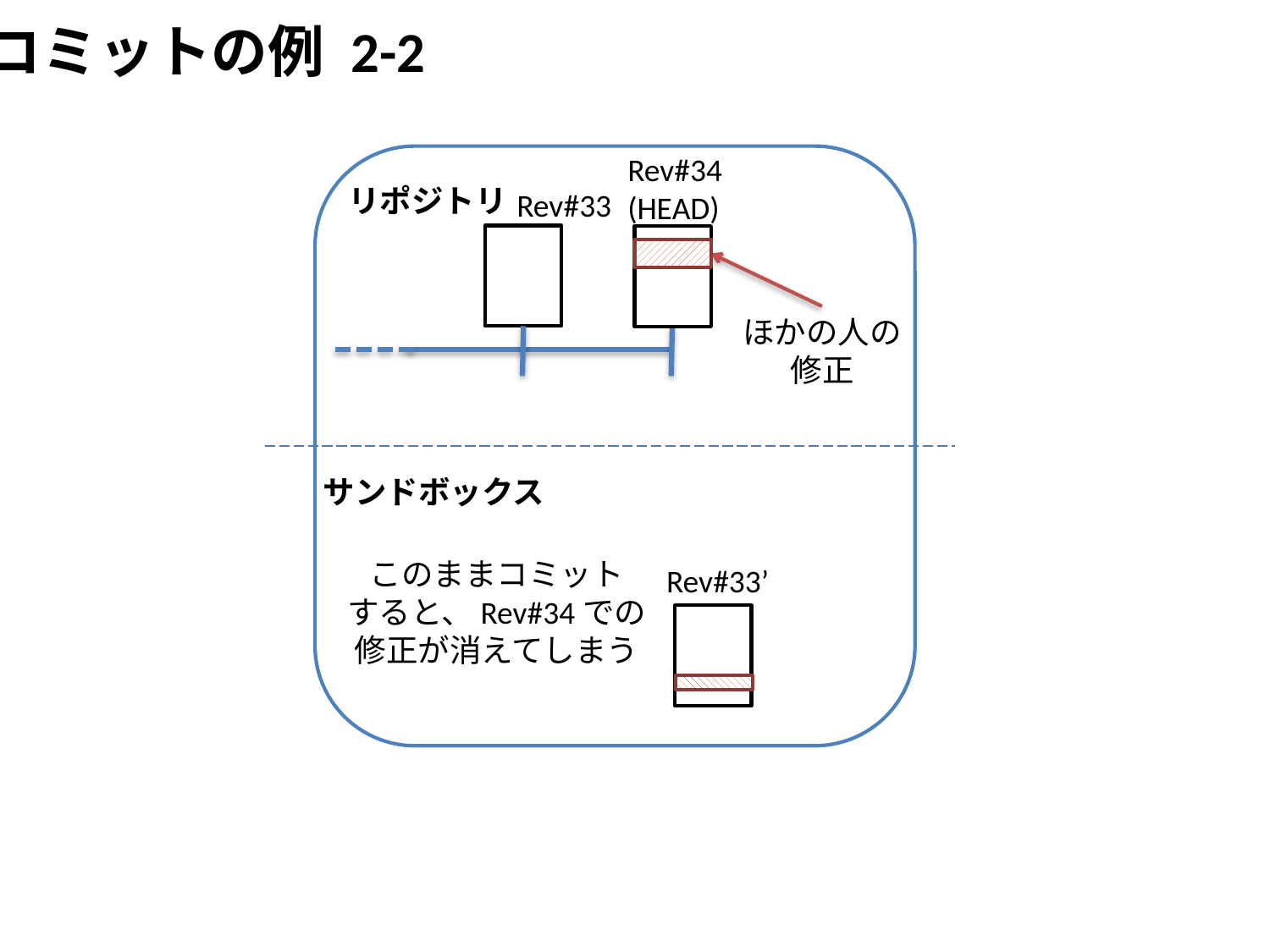

コミットの例 2-2
Rev#34
(HEAD)

リポジトリ
Rev#33

ほかの人の
修正
サンドボックス
このままコミット
すると、Rev#34での
修正が消えてしまう
Rev#33’